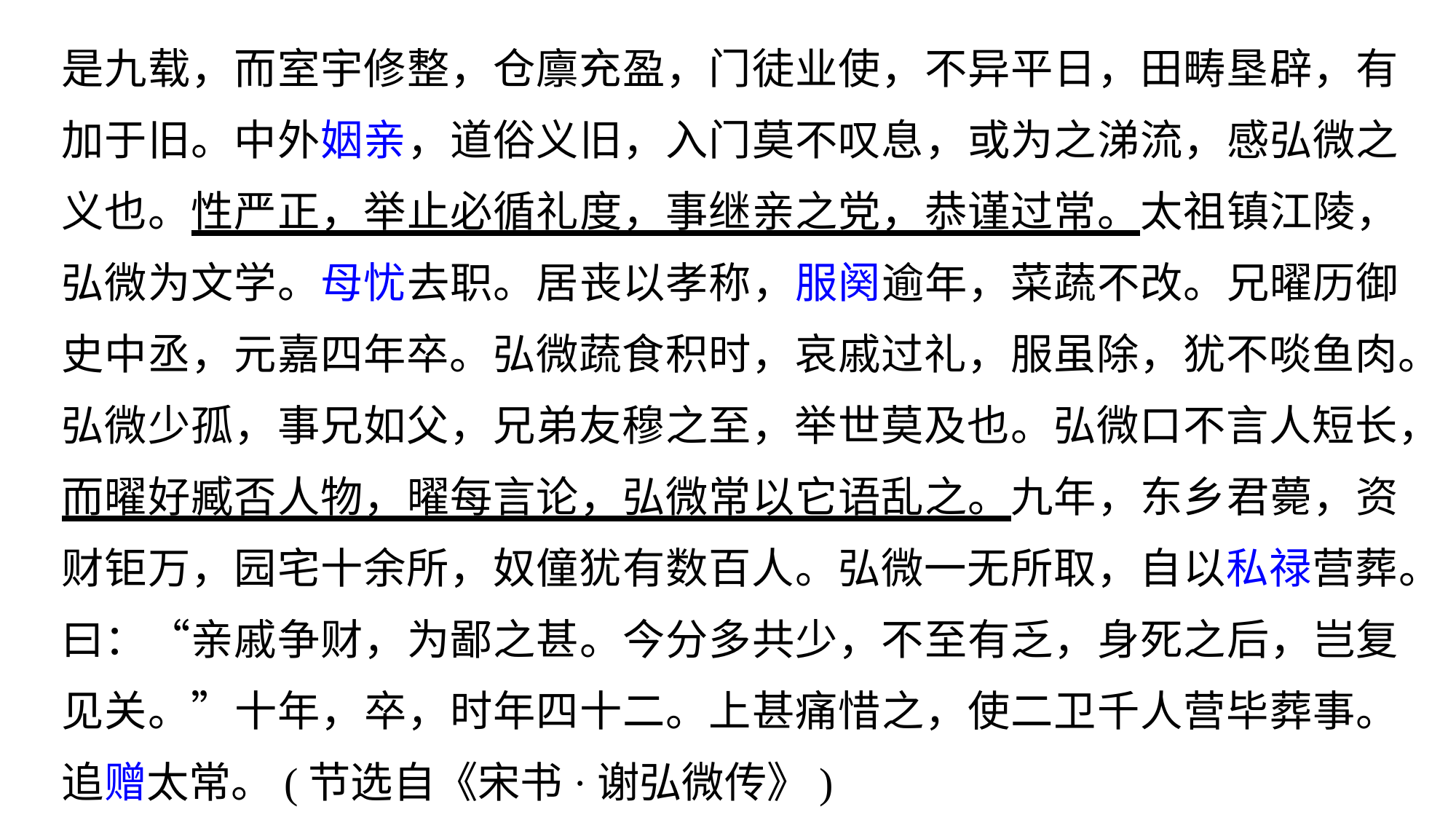

是九载，而室宇修整，仓廪充盈，门徒业使，不异平日，田畴垦辟，有加于旧。中外姻亲，道俗义旧，入门莫不叹息，或为之涕流，感弘微之义也。性严正，举止必循礼度，事继亲之党，恭谨过常。太祖镇江陵，弘微为文学。母忧去职。居丧以孝称，服阕逾年，菜蔬不改。兄曜历御史中丞，元嘉四年卒。弘微蔬食积时，哀戚过礼，服虽除，犹不啖鱼肉。弘微少孤，事兄如父，兄弟友穆之至，举世莫及也。弘微口不言人短长，而曜好臧否人物，曜每言论，弘微常以它语乱之。九年，东乡君薨，资财钜万，园宅十余所，奴僮犹有数百人。弘微一无所取，自以私禄营葬。曰：“亲戚争财，为鄙之甚。今分多共少，不至有乏，身死之后，岂复见关。”十年，卒，时年四十二。上甚痛惜之，使二卫千人营毕葬事。追赠太常。(节选自《宋书·谢弘微传》)